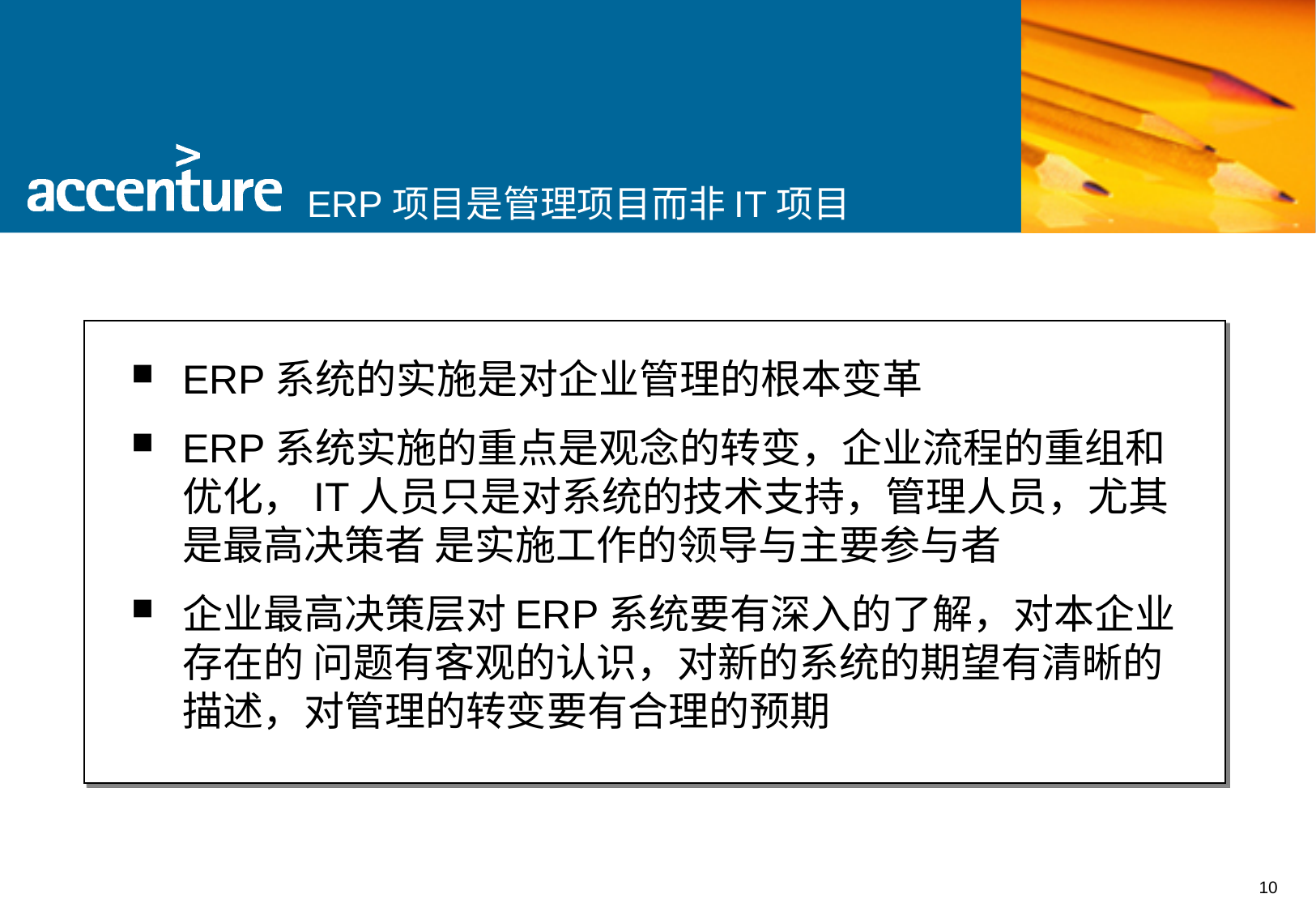

ERP项目是管理项目而非IT项目

ERP系统的实施是对企业管理的根本变革
ERP系统实施的重点是观念的转变，企业流程的重组和优化，IT人员只是对系统的技术支持，管理人员，尤其是最高决策者 是实施工作的领导与主要参与者
企业最高决策层对ERP系统要有深入的了解，对本企业存在的 问题有客观的认识，对新的系统的期望有清晰的描述，对管理的转变要有合理的预期
10